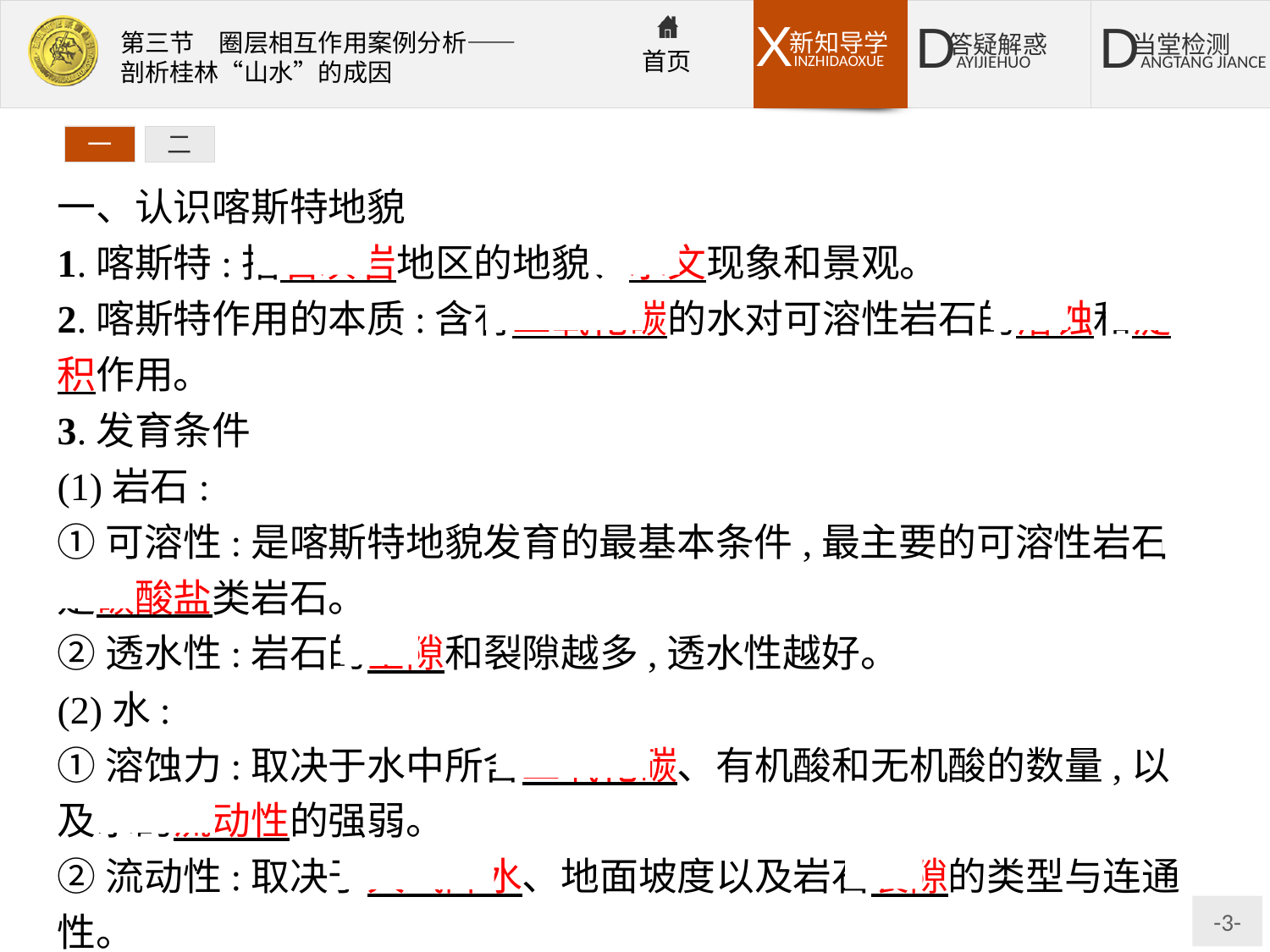

一
二
一、认识喀斯特地貌
1.喀斯特:指石灰岩地区的地貌、水文现象和景观。
2.喀斯特作用的本质:含有二氧化碳的水对可溶性岩石的溶蚀和淀积作用。
3.发育条件
(1)岩石:
①可溶性:是喀斯特地貌发育的最基本条件,最主要的可溶性岩石是碳酸盐类岩石。
②透水性:岩石的空隙和裂隙越多,透水性越好。
(2)水:
①溶蚀力:取决于水中所含二氧化碳、有机酸和无机酸的数量,以及水的流动性的强弱。
②流动性:取决于大气降水、地面坡度以及岩石裂隙的类型与连通性。